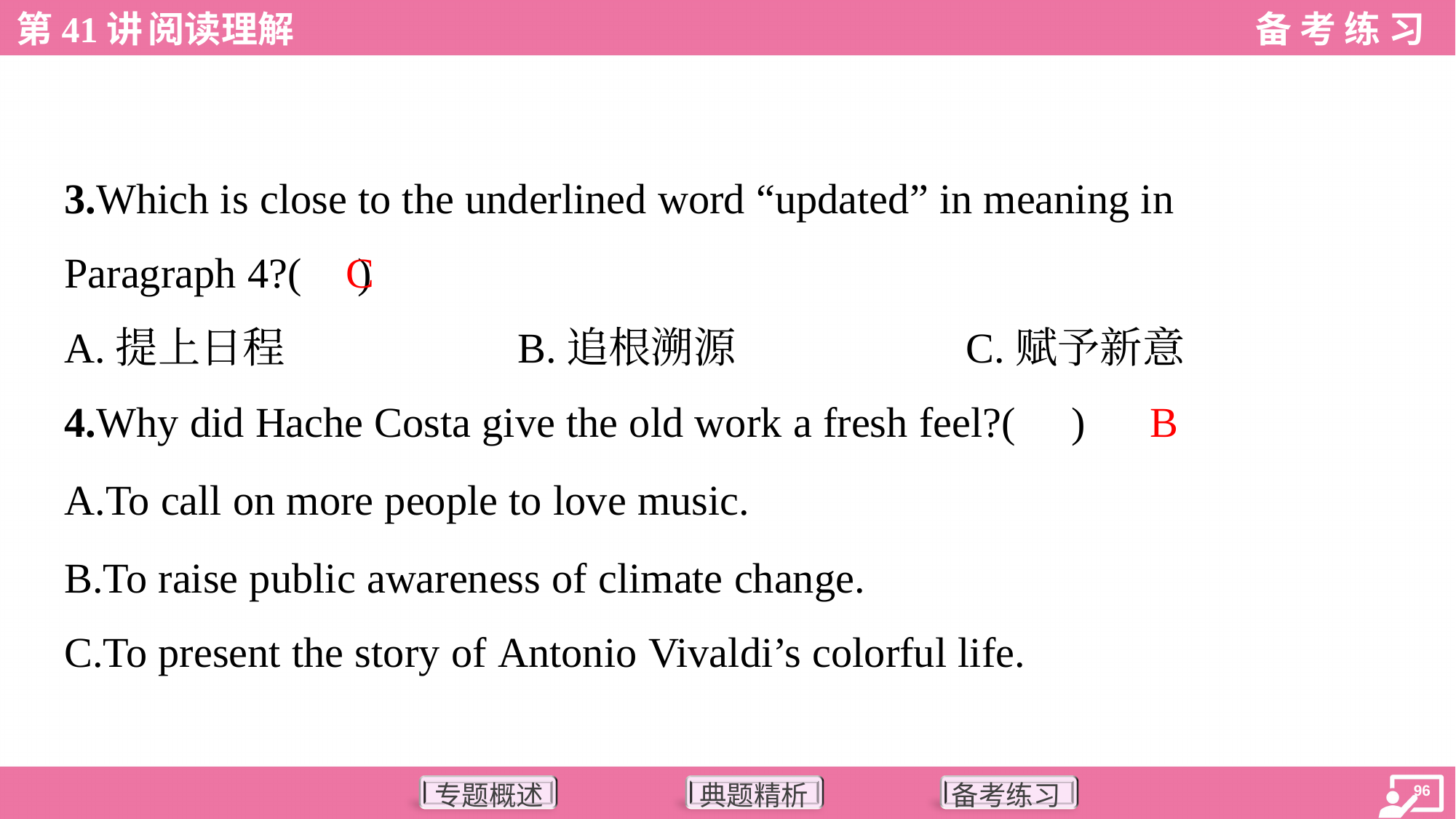

3.Which is close to the underlined word “updated” in meaning in
Paragraph 4?(     )
C
A.提上日程	B.追根溯源	C.赋予新意
B
4.Why did Hache Costa give the old work a fresh feel?(     )
A.To call on more people to love music.
B.To raise public awareness of climate change.
C.To present the story of Antonio Vivaldi’s colorful life.